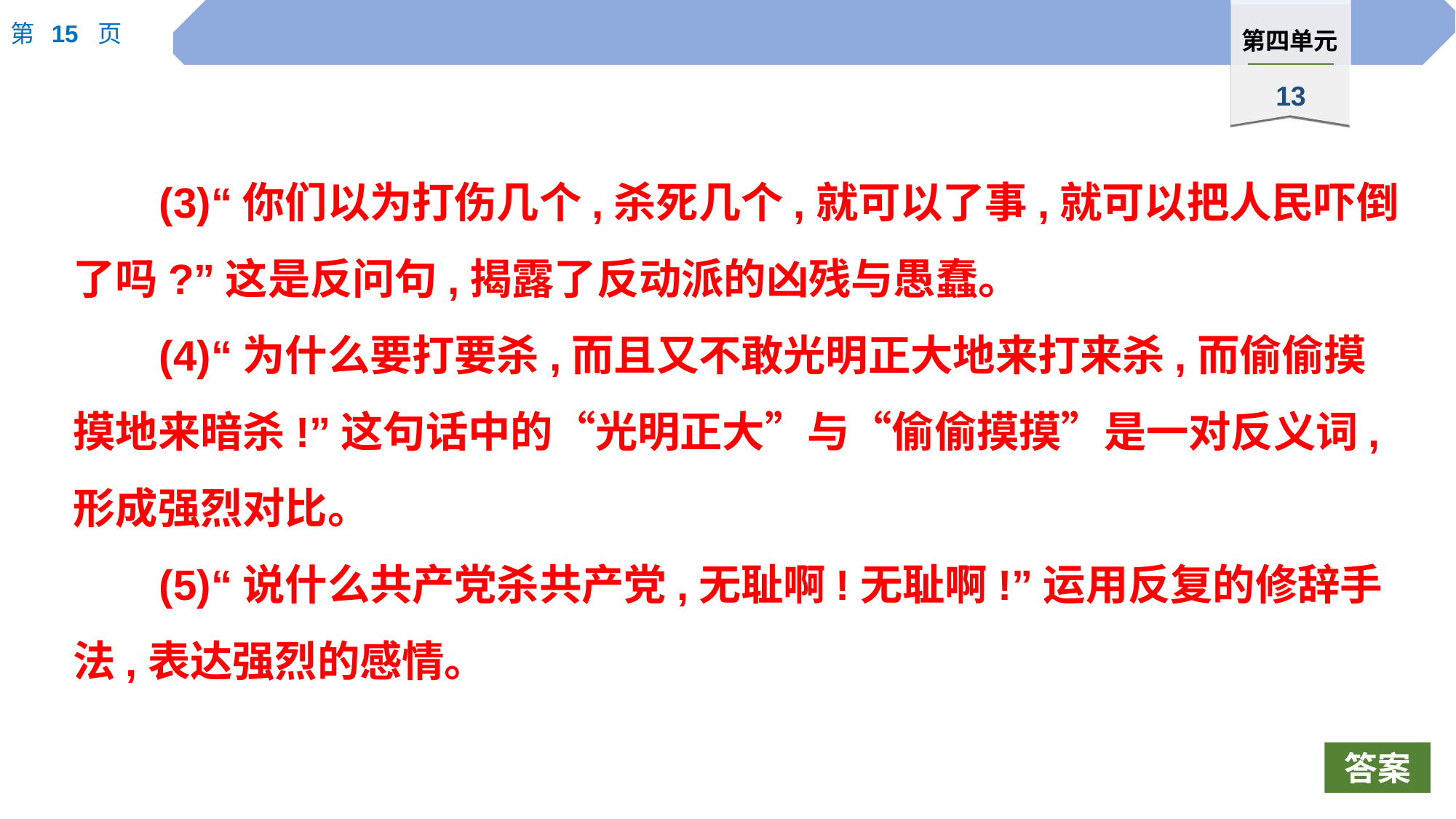

(3)“你们以为打伤几个,杀死几个,就可以了事,就可以把人民吓倒了吗?”这是反问句,揭露了反动派的凶残与愚蠢。
(4)“为什么要打要杀,而且又不敢光明正大地来打来杀,而偷偷摸摸地来暗杀!”这句话中的“光明正大”与“偷偷摸摸”是一对反义词,形成强烈对比。
(5)“说什么共产党杀共产党,无耻啊!无耻啊!”运用反复的修辞手法,表达强烈的感情。
答案